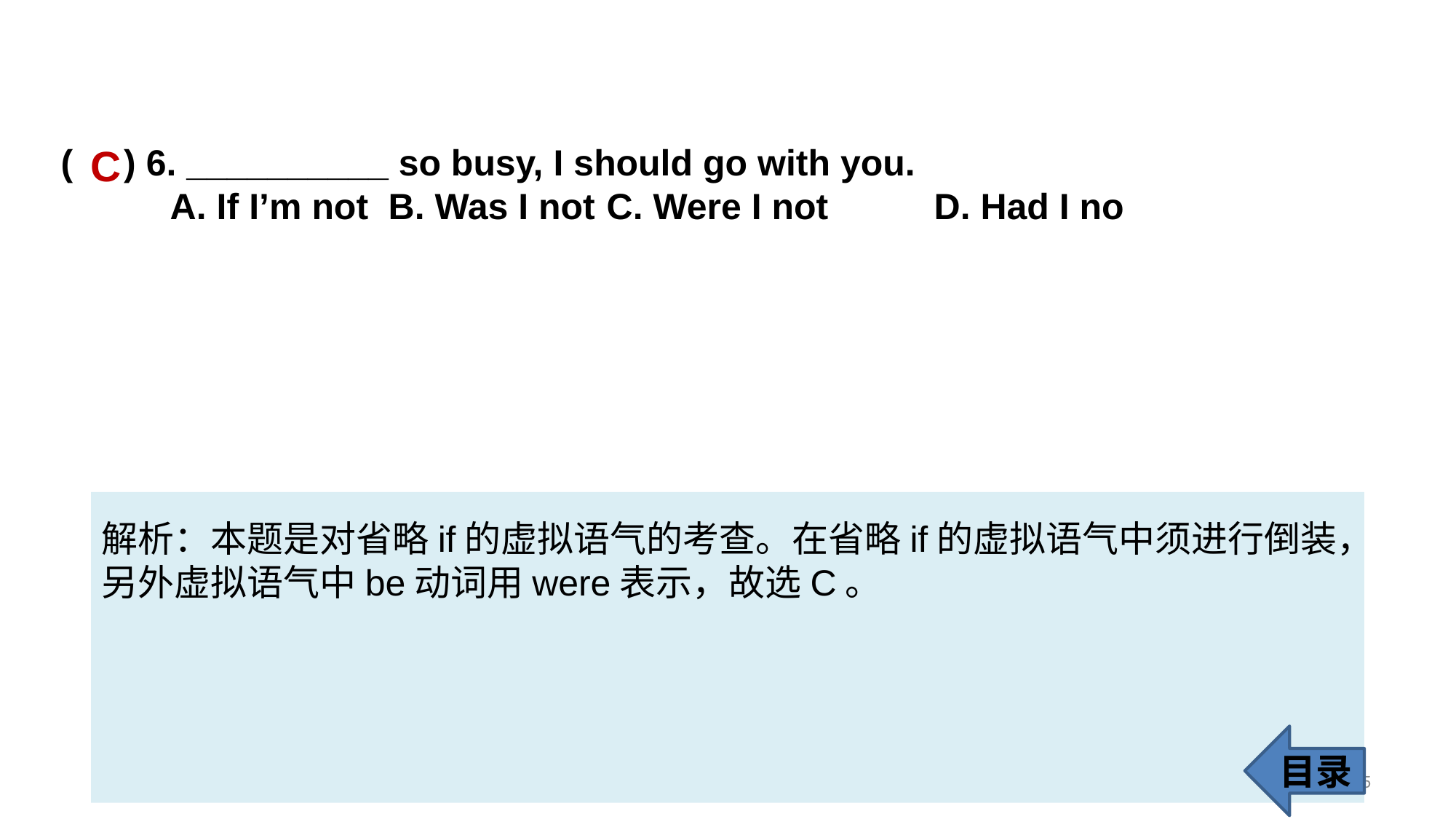

(     ) 6. __________ so busy, I should go with you.
	A. If I’m not 	B. Was I not 	C. Were I not 	D. Had I no
C

解析：本题是对省略if的虚拟语气的考查。在省略if的虚拟语气中须进行倒装，
另外虚拟语气中be动词用were表示，故选C。
目录
65